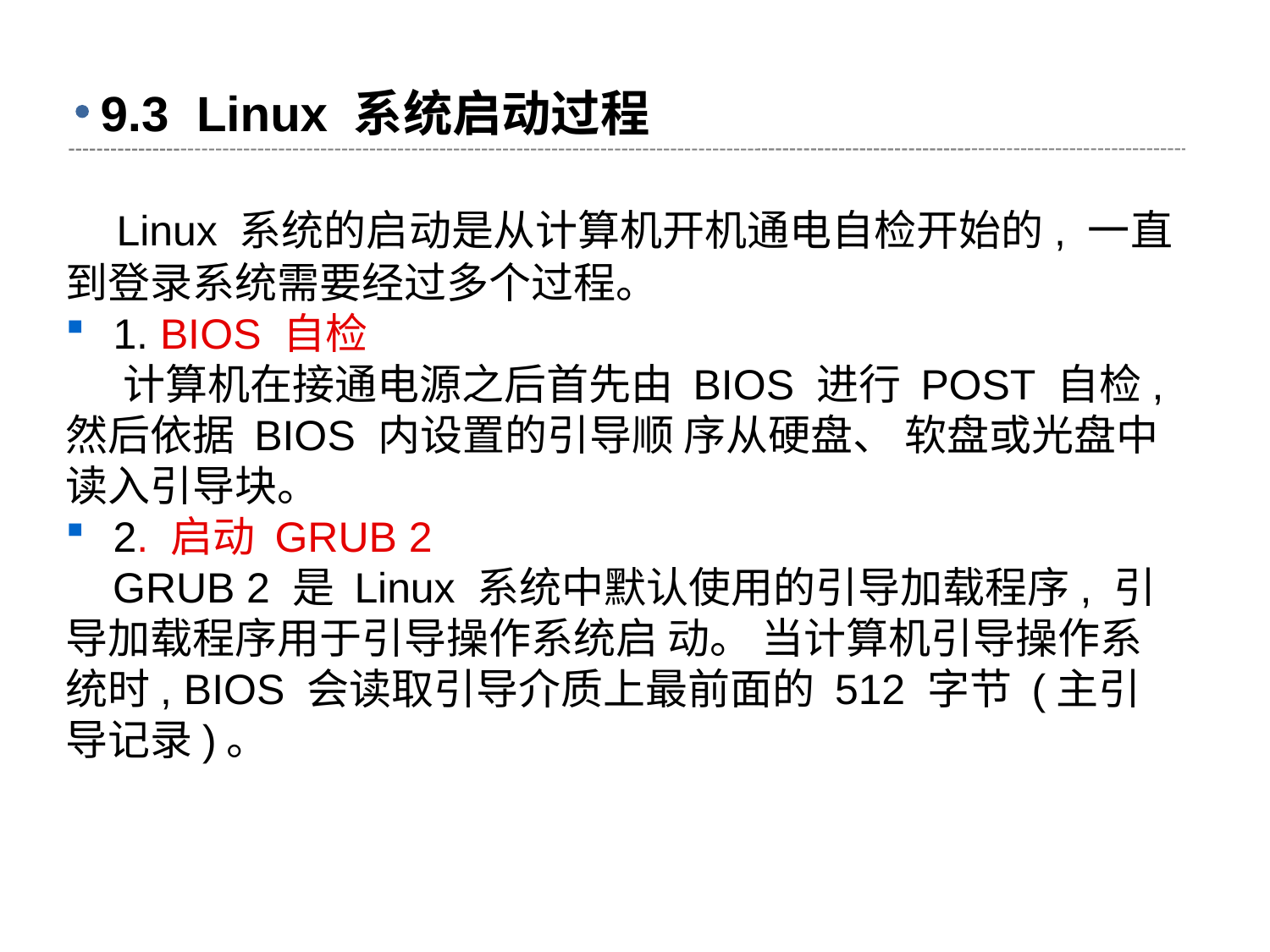

# 9.3  Linux 系统启动过程
    Linux 系统的启动是从计算机开机通电自检开始的, 一直到登录系统需要经过多个过程。
1. BIOS 自检
     计算机在接通电源之后首先由 BIOS 进行 POST 自检, 然后依据 BIOS 内设置的引导顺 序从硬盘、 软盘或光盘中读入引导块。
2. 启动 GRUB 2
    GRUB 2 是 Linux 系统中默认使用的引导加载程序, 引导加载程序用于引导操作系统启 动。 当计算机引导操作系统时, BIOS 会读取引导介质上最前面的 512 字节 (主引导记录)。